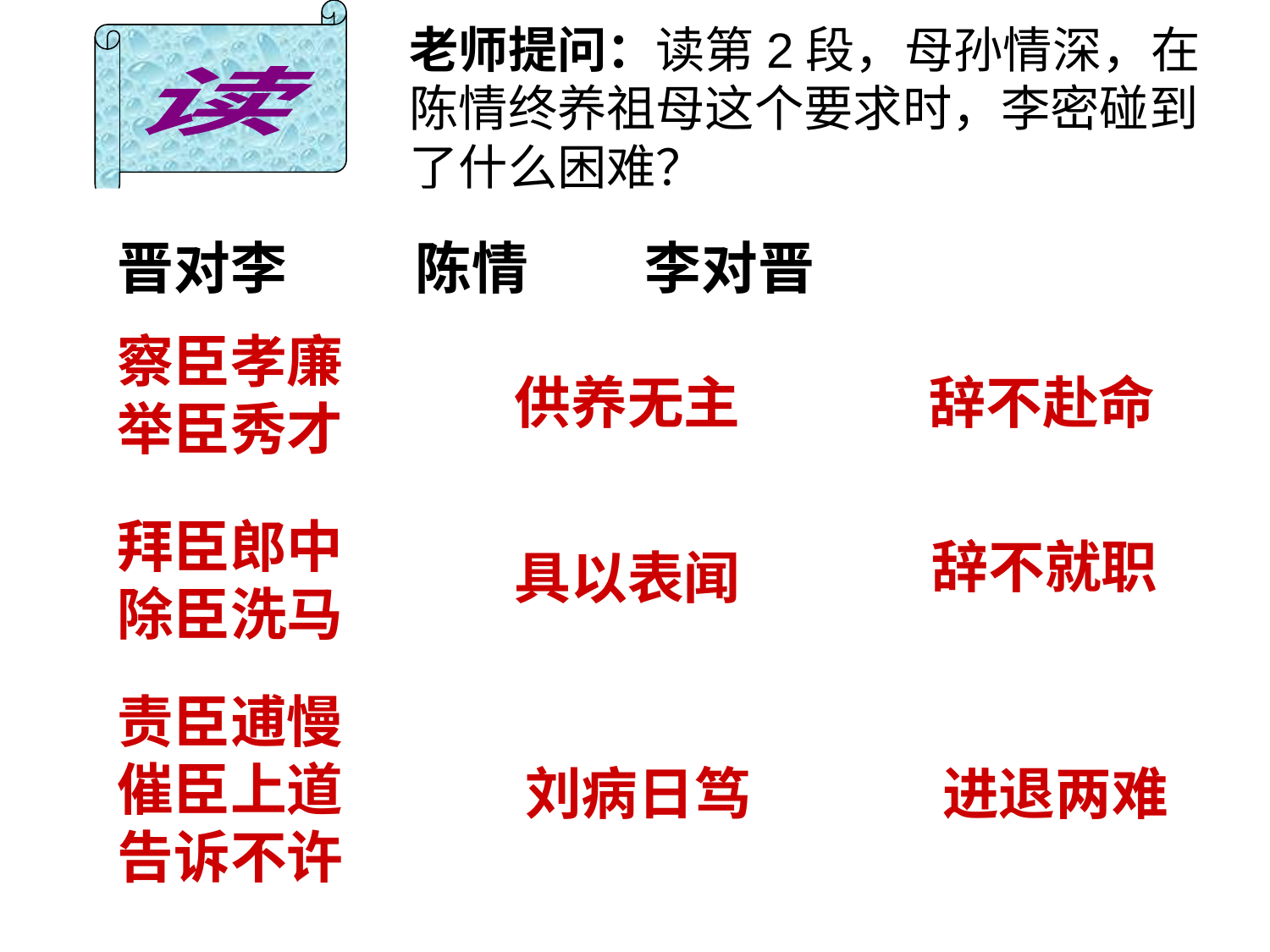

读
陈情表       李密

老师提问：读第2段，母孙情深，在
陈情终养祖母这个要求时，李密碰到
了什么困难？

# 晋对李          陈情         李对晋

察臣孝廉 
举臣秀才
供养无主
辞不赴命

拜臣郎中
除臣洗马
辞不就职
具以表闻
责臣逋慢
催臣上道
告诉不许

刘病日笃
进退两难